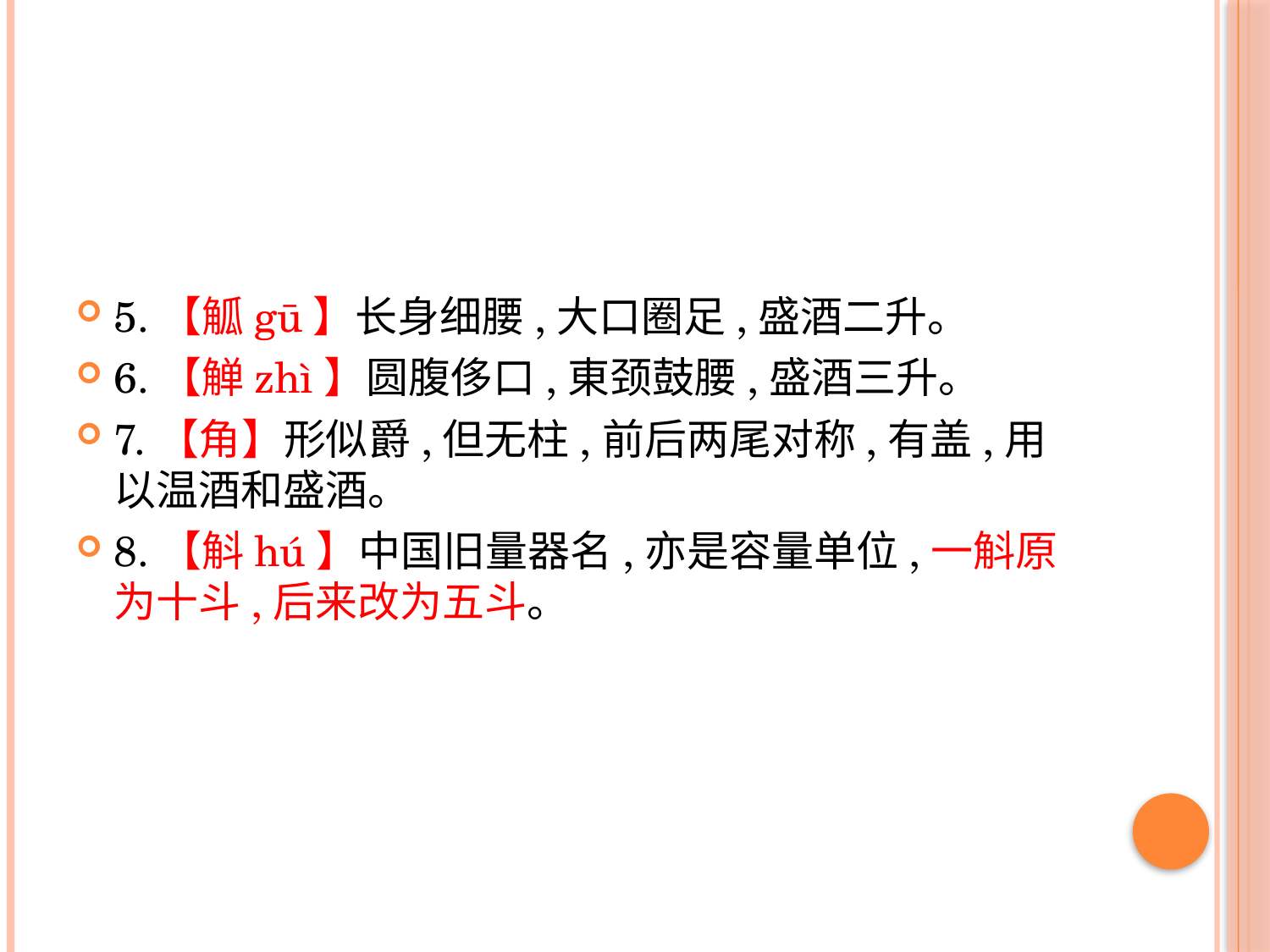

5.【觚gū】长身细腰,大口圈足,盛酒二升。
6.【觯zhì】圆腹侈口,東颈鼓腰,盛酒三升。
7.【角】形似爵,但无柱,前后两尾对称,有盖,用以温酒和盛酒。
8.【斛hú】中国旧量器名,亦是容量单位,一斛原为十斗,后来改为五斗。